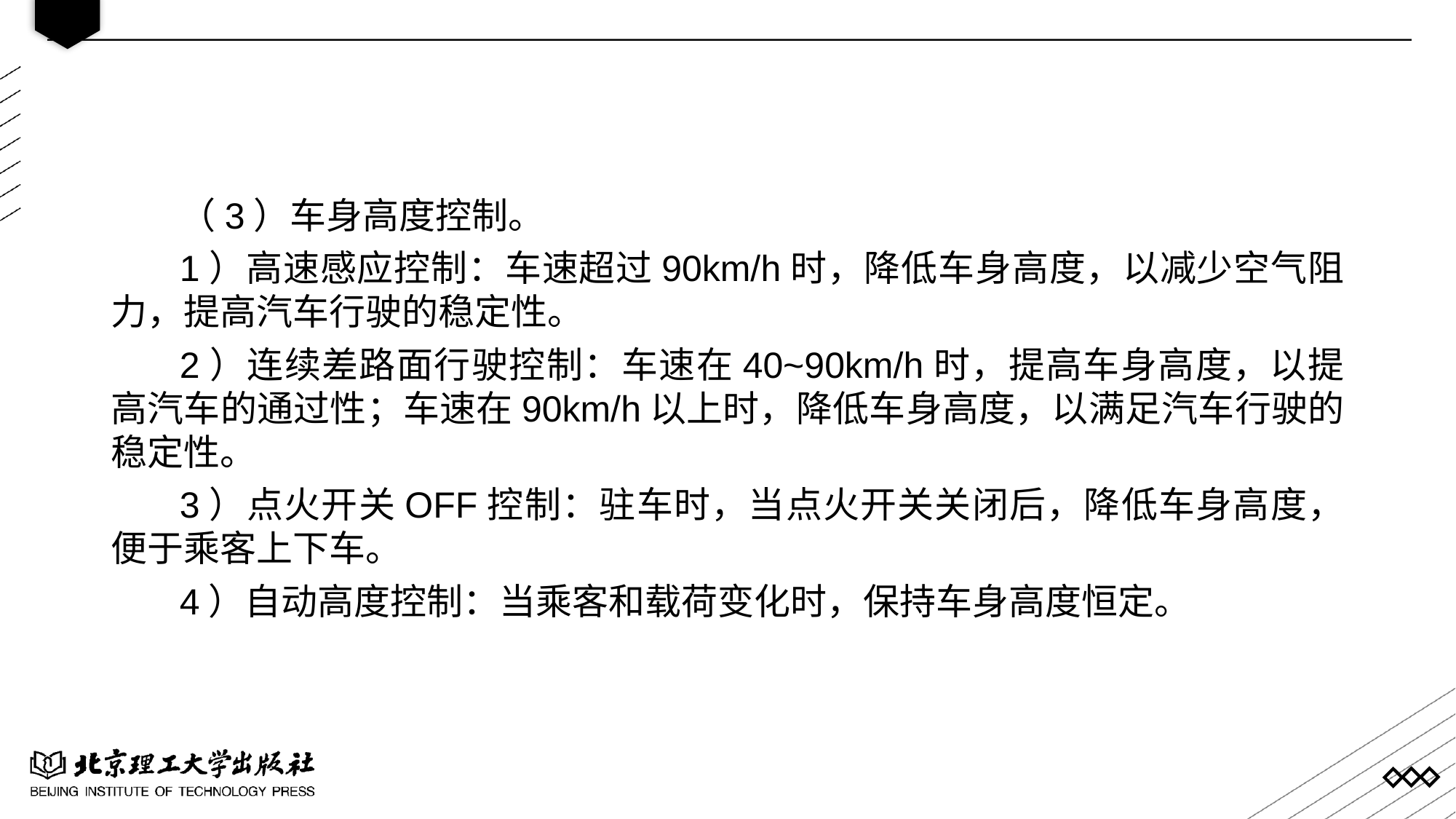

（3）车身高度控制。
1）高速感应控制：车速超过90km/h时，降低车身高度，以减少空气阻力，提高汽车行驶的稳定性。
2）连续差路面行驶控制：车速在40~90km/h时，提高车身高度，以提高汽车的通过性；车速在90km/h以上时，降低车身高度，以满足汽车行驶的稳定性。
3）点火开关OFF控制：驻车时，当点火开关关闭后，降低车身高度，便于乘客上下车。
4）自动高度控制：当乘客和载荷变化时，保持车身高度恒定。